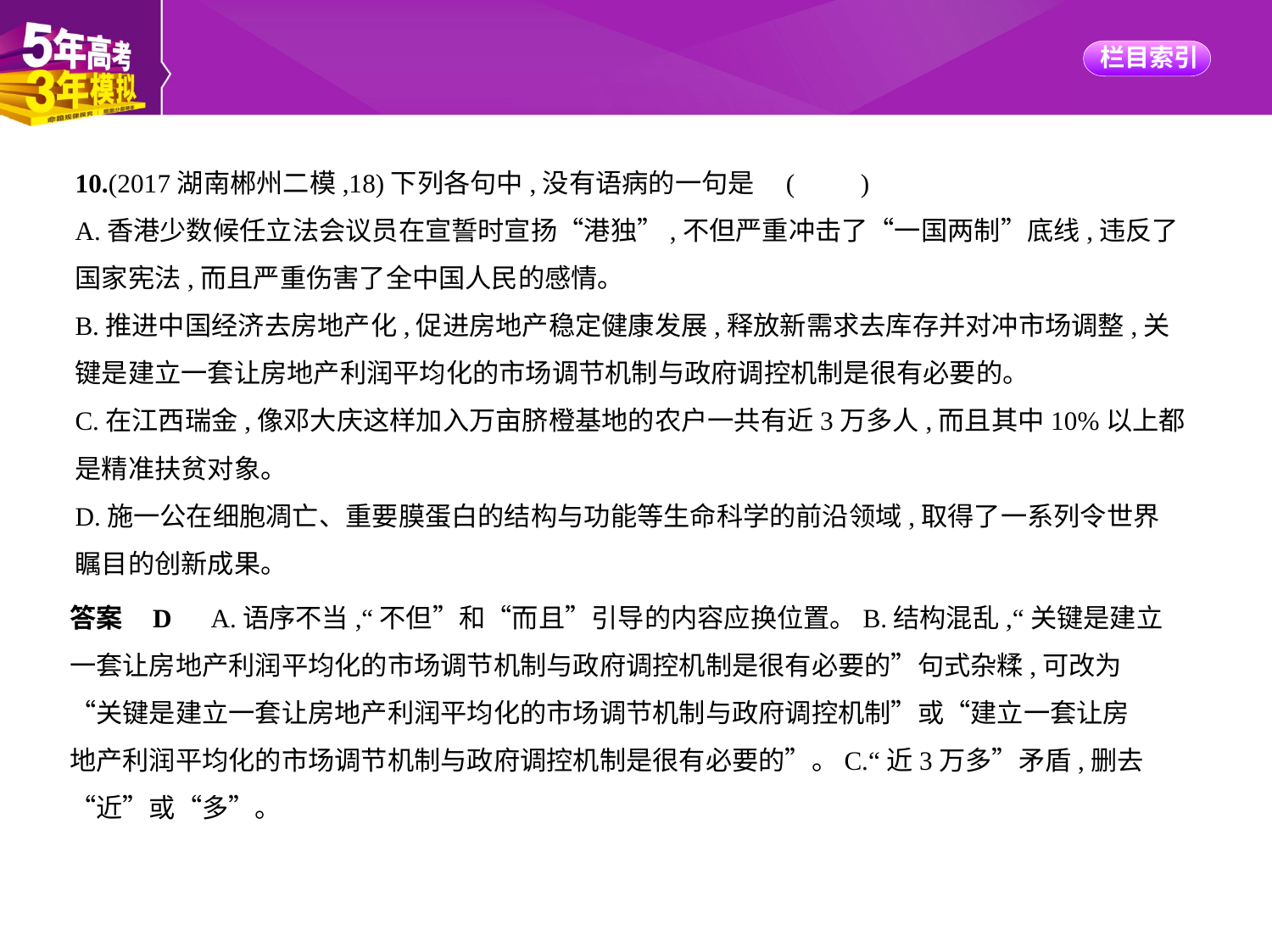

10.(2017湖南郴州二模,18)下列各句中,没有语病的一句是 (　　)
A.香港少数候任立法会议员在宣誓时宣扬“港独”,不但严重冲击了“一国两制”底线,违反了
国家宪法,而且严重伤害了全中国人民的感情。
B.推进中国经济去房地产化,促进房地产稳定健康发展,释放新需求去库存并对冲市场调整,关
键是建立一套让房地产利润平均化的市场调节机制与政府调控机制是很有必要的。
C.在江西瑞金,像邓大庆这样加入万亩脐橙基地的农户一共有近3万多人,而且其中10%以上都
是精准扶贫对象。
D.施一公在细胞凋亡、重要膜蛋白的结构与功能等生命科学的前沿领域,取得了一系列令世界
瞩目的创新成果。
答案    D　A.语序不当,“不但”和“而且”引导的内容应换位置。B.结构混乱,“关键是建立
一套让房地产利润平均化的市场调节机制与政府调控机制是很有必要的”句式杂糅,可改为
“关键是建立一套让房地产利润平均化的市场调节机制与政府调控机制”或“建立一套让房
地产利润平均化的市场调节机制与政府调控机制是很有必要的”。C.“近3万多”矛盾,删去
“近”或“多”。